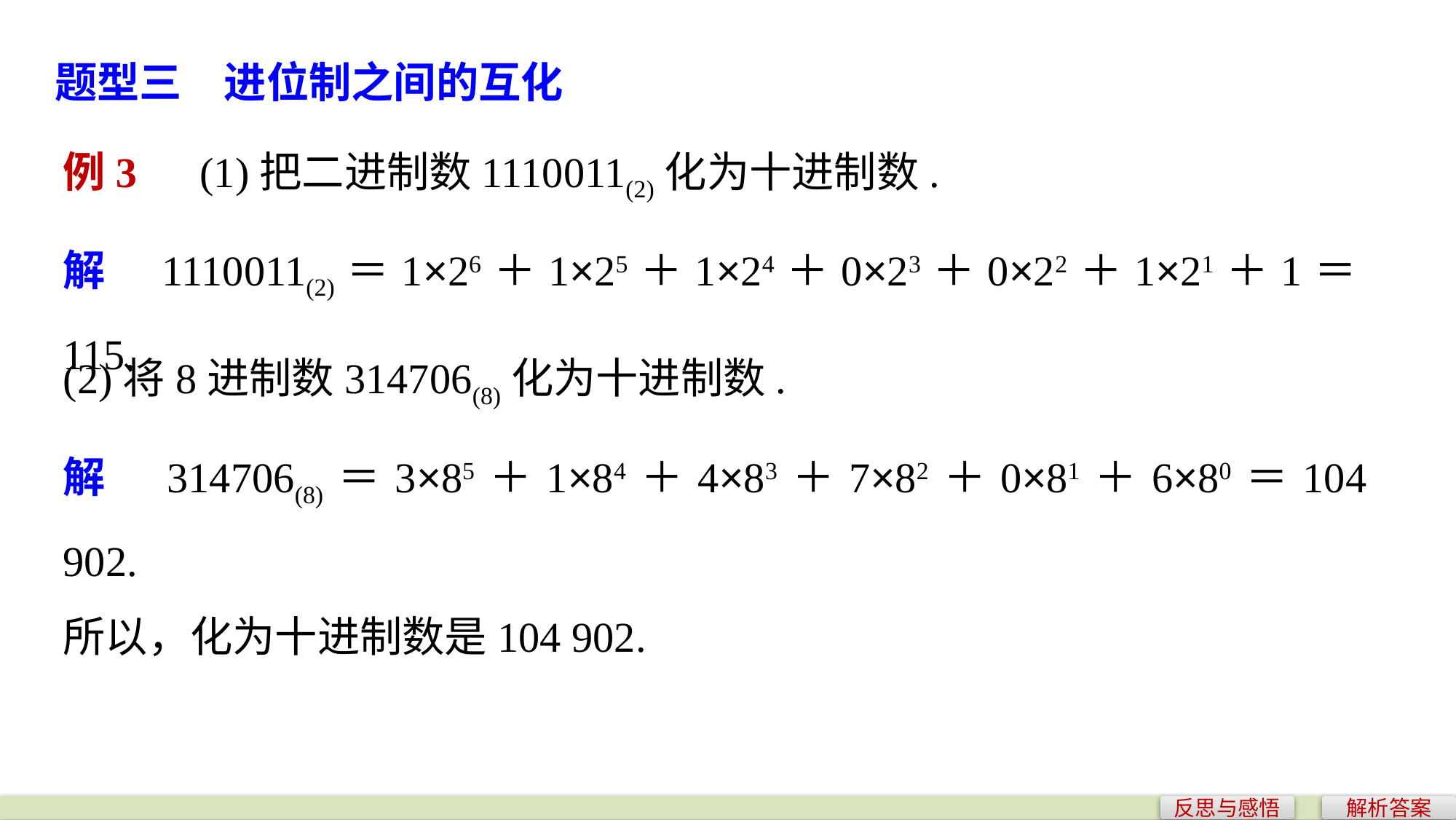

题型三　进位制之间的互化
例3　(1)把二进制数1110011(2)化为十进制数.
解　1110011(2)＝1×26＋1×25＋1×24＋0×23＋0×22＋1×21＋1＝115.
(2)将8进制数314706(8)化为十进制数.
解　314706(8)＝3×85＋1×84＋4×83＋7×82＋0×81＋6×80＝104 902.
所以，化为十进制数是104 902.
反思与感悟
解析答案